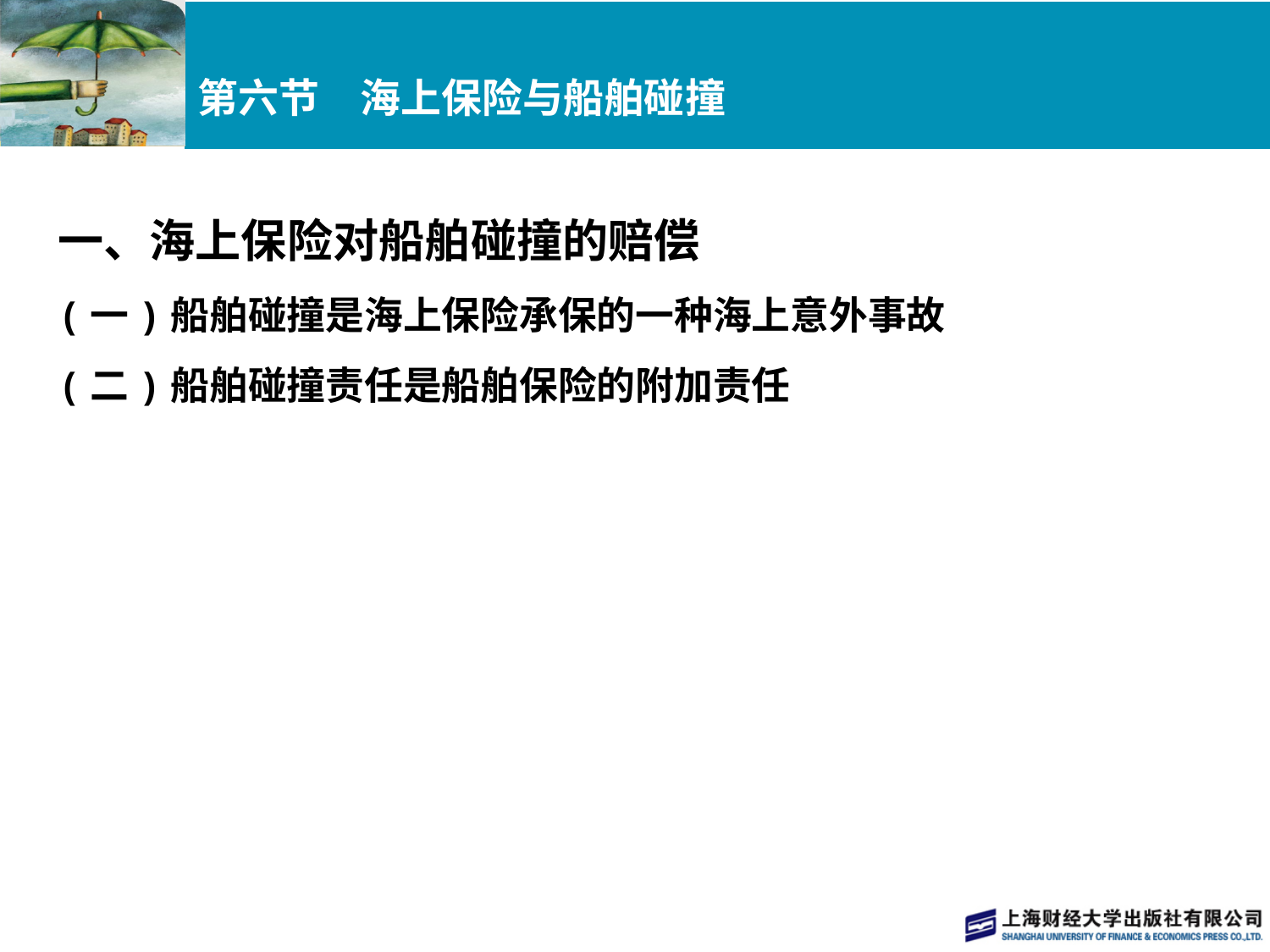

# 第六节　海上保险与船舶碰撞
一、海上保险对船舶碰撞的赔偿
(一)船舶碰撞是海上保险承保的一种海上意外事故
(二)船舶碰撞责任是船舶保险的附加责任